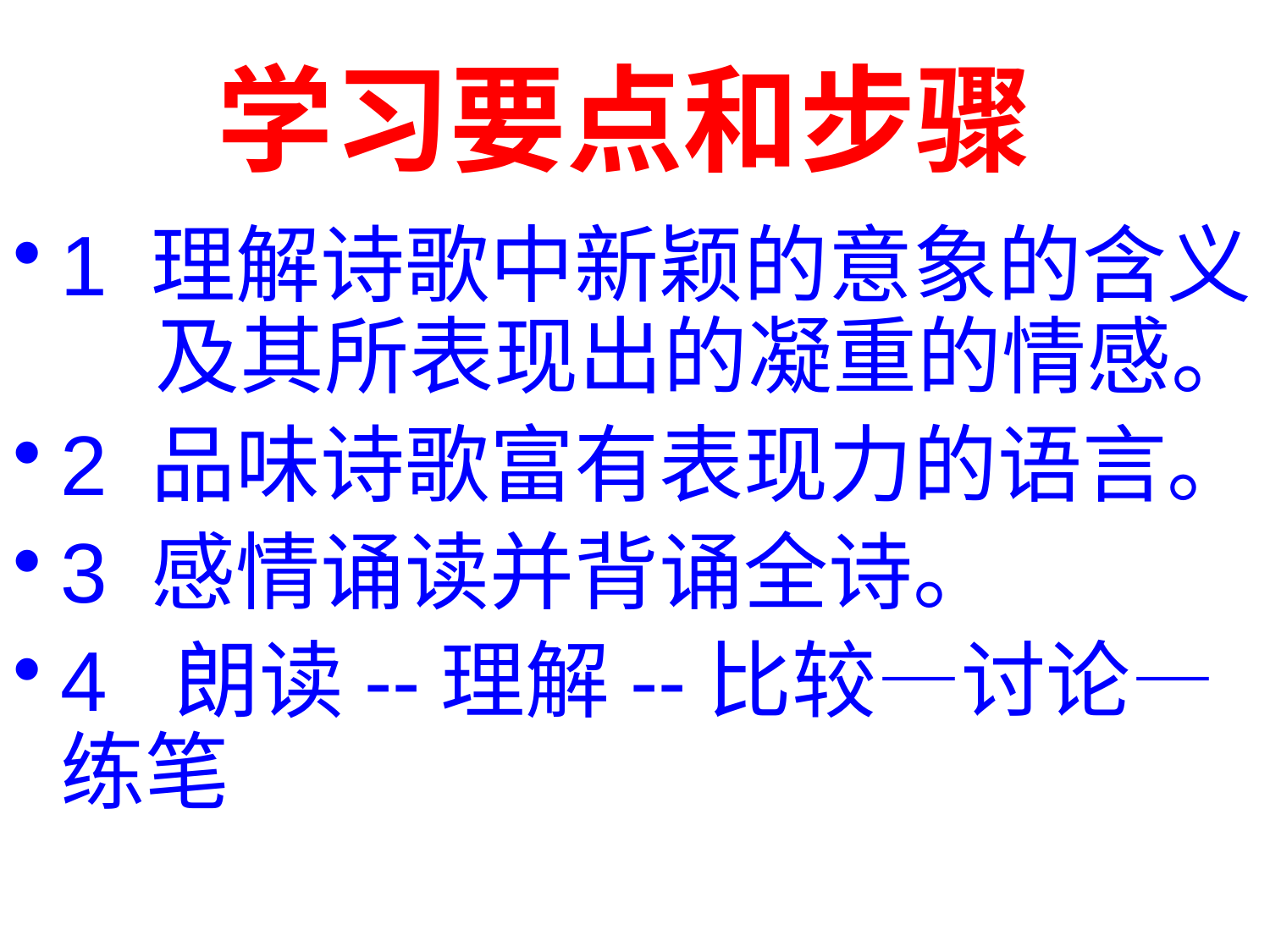

学习要点和步骤
1 理解诗歌中新颖的意象的含义      及其所表现出的凝重的情感。
2 品味诗歌富有表现力的语言。
3 感情诵读并背诵全诗。
4  朗读--理解--比较—讨论—练笔